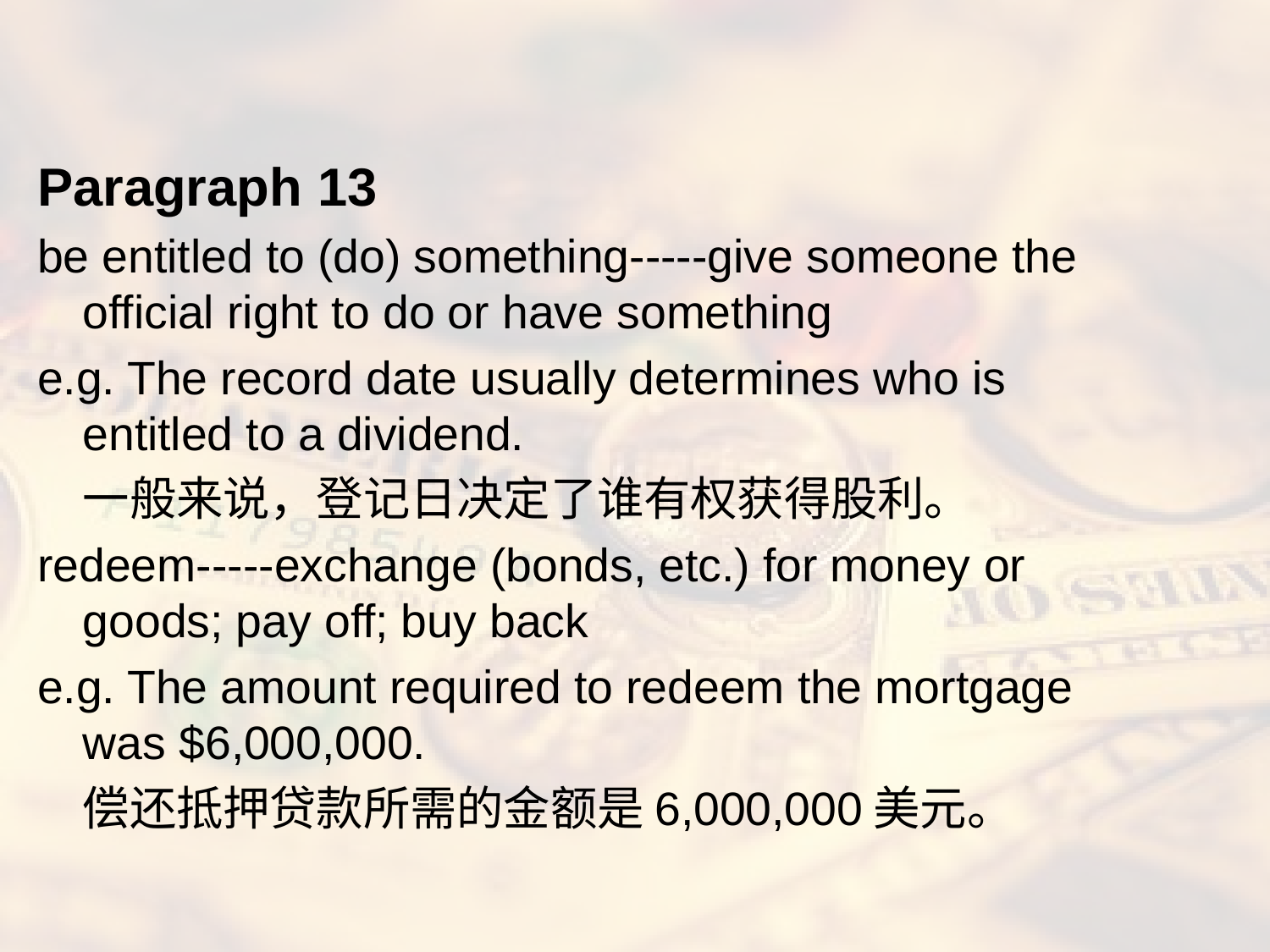

#
Paragraph 13
be entitled to (do) something-----give someone the official right to do or have something
e.g. The record date usually determines who is entitled to a dividend.
	一般来说，登记日决定了谁有权获得股利。
redeem-----exchange (bonds, etc.) for money or goods; pay off; buy back
e.g. The amount required to redeem the mortgage was $6,000,000.
	偿还抵押贷款所需的金额是6,000,000美元。